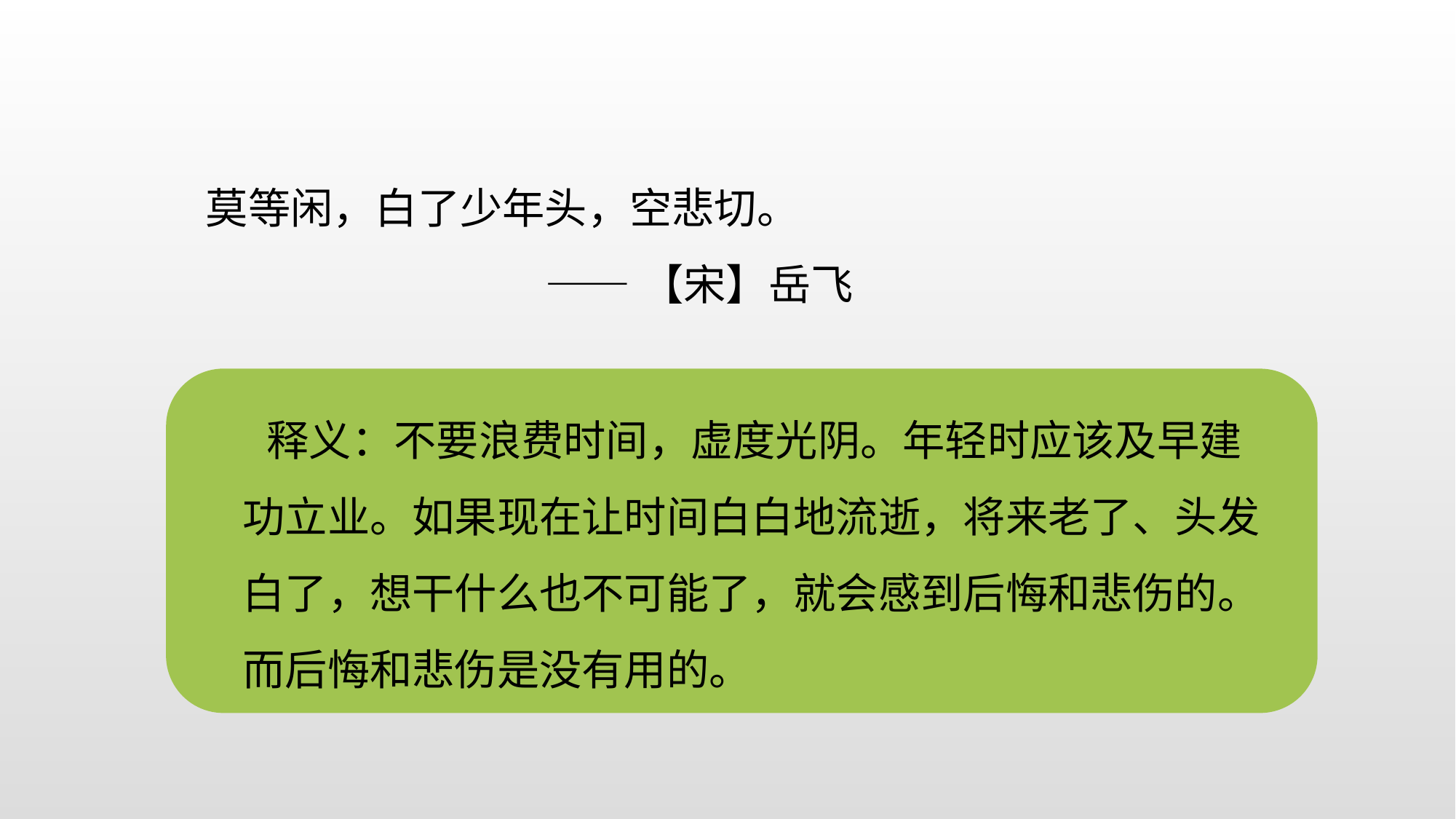

莫等闲，白了少年头，空悲切。
                                    ——【宋】岳飞

释义：不要浪费时间，虚度光阴。年轻时应该及早建功立业。如果现在让时间白白地流逝，将来老了、头发白了，想干什么也不可能了，就会感到后悔和悲伤的。而后悔和悲伤是没有用的。